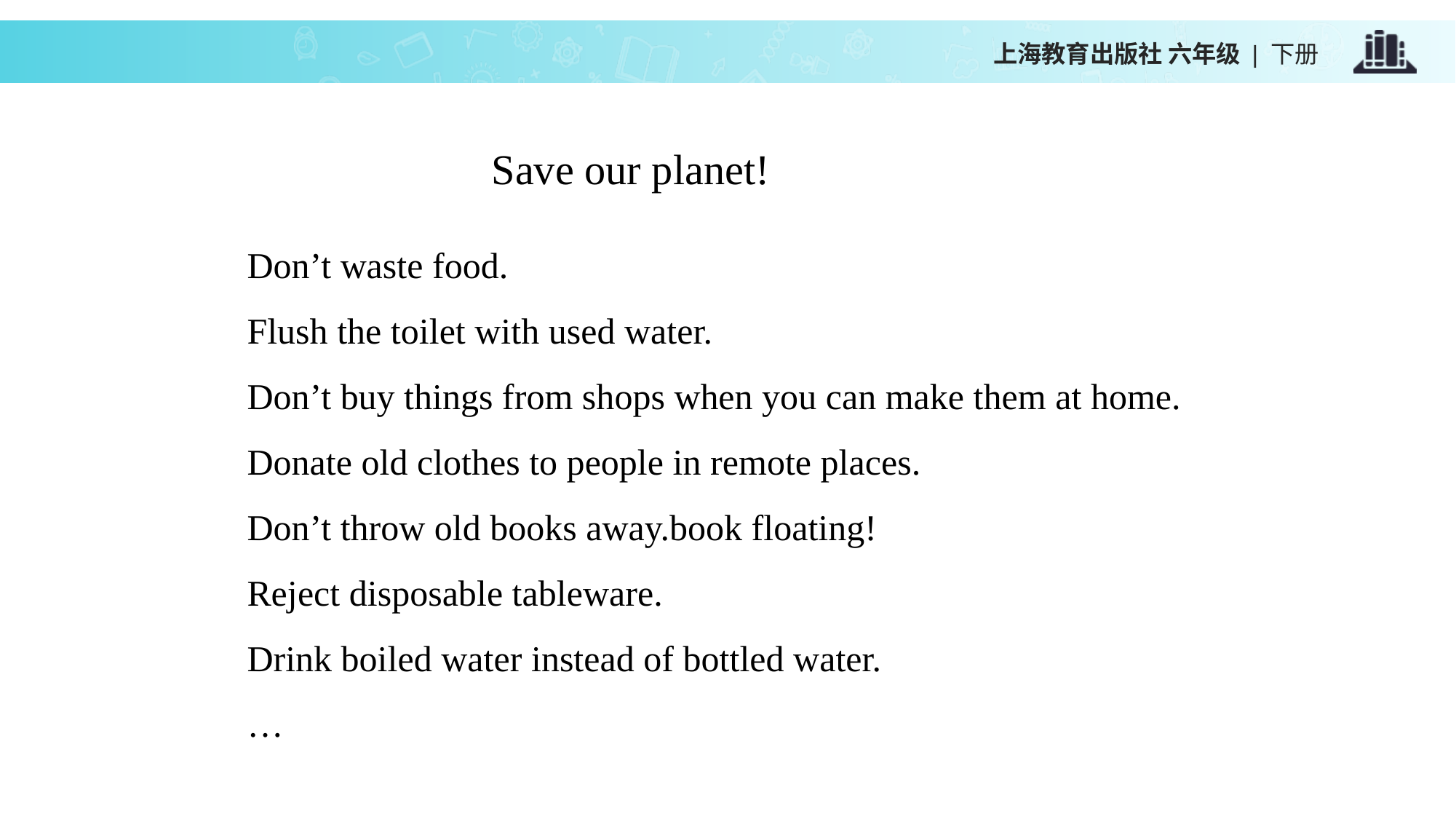

上海教育出版社 六年级 | 下册
Save our planet!

Don’t waste food.
Flush the toilet with used water.
Don’t buy things from shops when you can make them at home.
Donate old clothes to people in remote places.
Don’t throw old books away.book floating!
Reject disposable tableware.
Drink boiled water instead of bottled water.
…